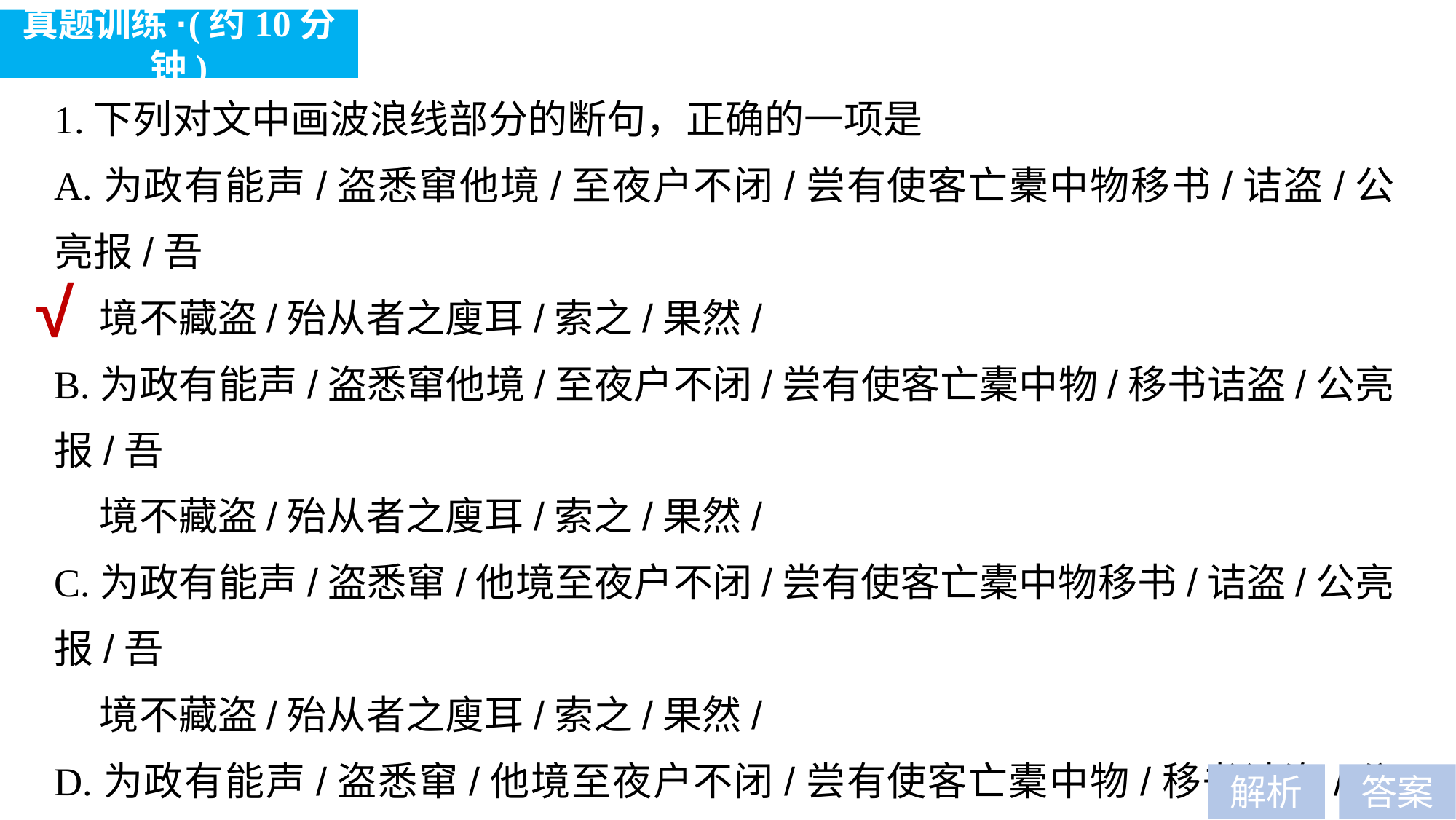

真题训练·(约10分钟)
1.下列对文中画波浪线部分的断句，正确的一项是
A.为政有能声/盗悉窜他境/至夜户不闭/尝有使客亡橐中物移书/诘盗/公亮报/吾
    境不藏盗/殆从者之廋耳/索之/果然/
B.为政有能声/盗悉窜他境/至夜户不闭/尝有使客亡橐中物/移书诘盗/公亮报/吾
    境不藏盗/殆从者之廋耳/索之/果然/
C.为政有能声/盗悉窜/他境至夜户不闭/尝有使客亡橐中物移书/诘盗/公亮报/吾
    境不藏盗/殆从者之廋耳/索之/果然/
D.为政有能声/盗悉窜/他境至夜户不闭/尝有使客亡橐中物/移书诘盗/公亮报/吾
    境不藏盗/殆从者之廋耳/索之/果然/
题型归类：文言断句题
对应考点：B—(5)
√
解析
答案